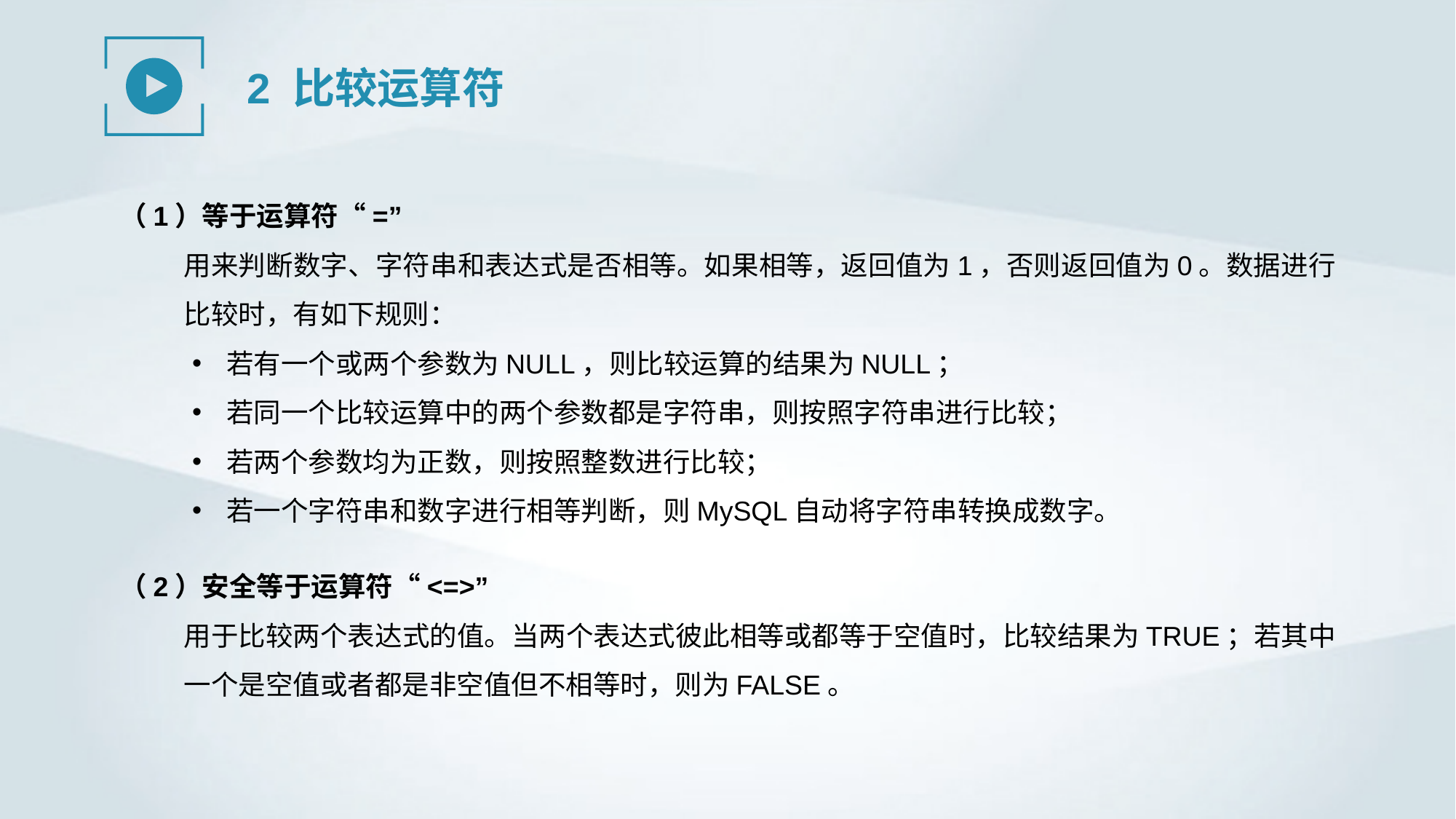

2 比较运算符
（1）等于运算符“=”
用来判断数字、字符串和表达式是否相等。如果相等，返回值为1，否则返回值为0。数据进行比较时，有如下规则：
若有一个或两个参数为NULL，则比较运算的结果为NULL；
若同一个比较运算中的两个参数都是字符串，则按照字符串进行比较；
若两个参数均为正数，则按照整数进行比较；
若一个字符串和数字进行相等判断，则MySQL自动将字符串转换成数字。
（2）安全等于运算符“<=>”
用于比较两个表达式的值。当两个表达式彼此相等或都等于空值时，比较结果为TRUE；若其中一个是空值或者都是非空值但不相等时，则为FALSE。